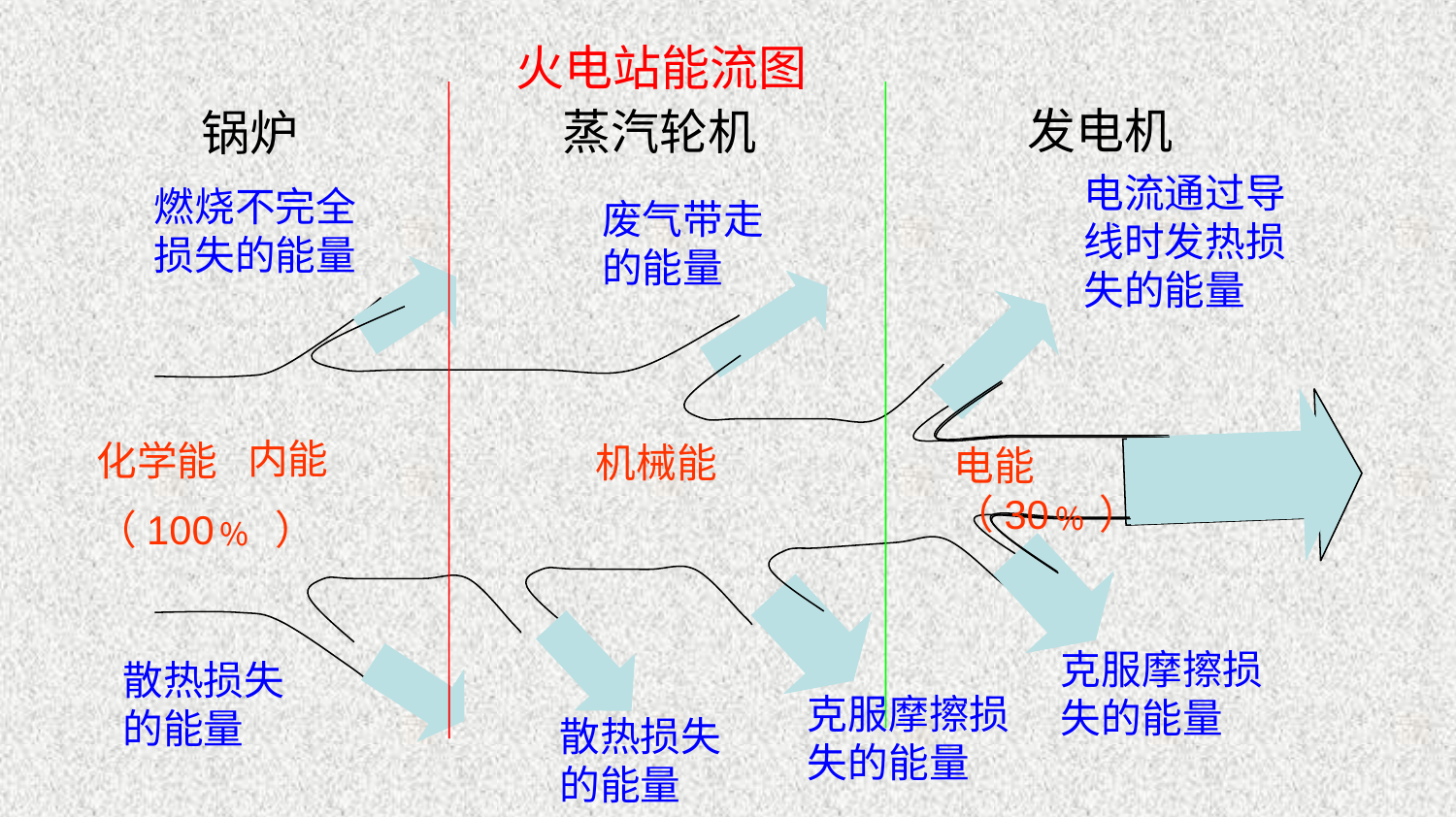

火电站能流图

发电机
蒸汽轮机
锅炉
电流通过导线时发热损失的能量
燃烧不完全损失的能量
废气带走的能量

内能
化学能
（100﹪ ）
机械能
电能（30﹪）
克服摩擦损失的能量
散热损失的能量
克服摩擦损失的能量
散热损失的能量